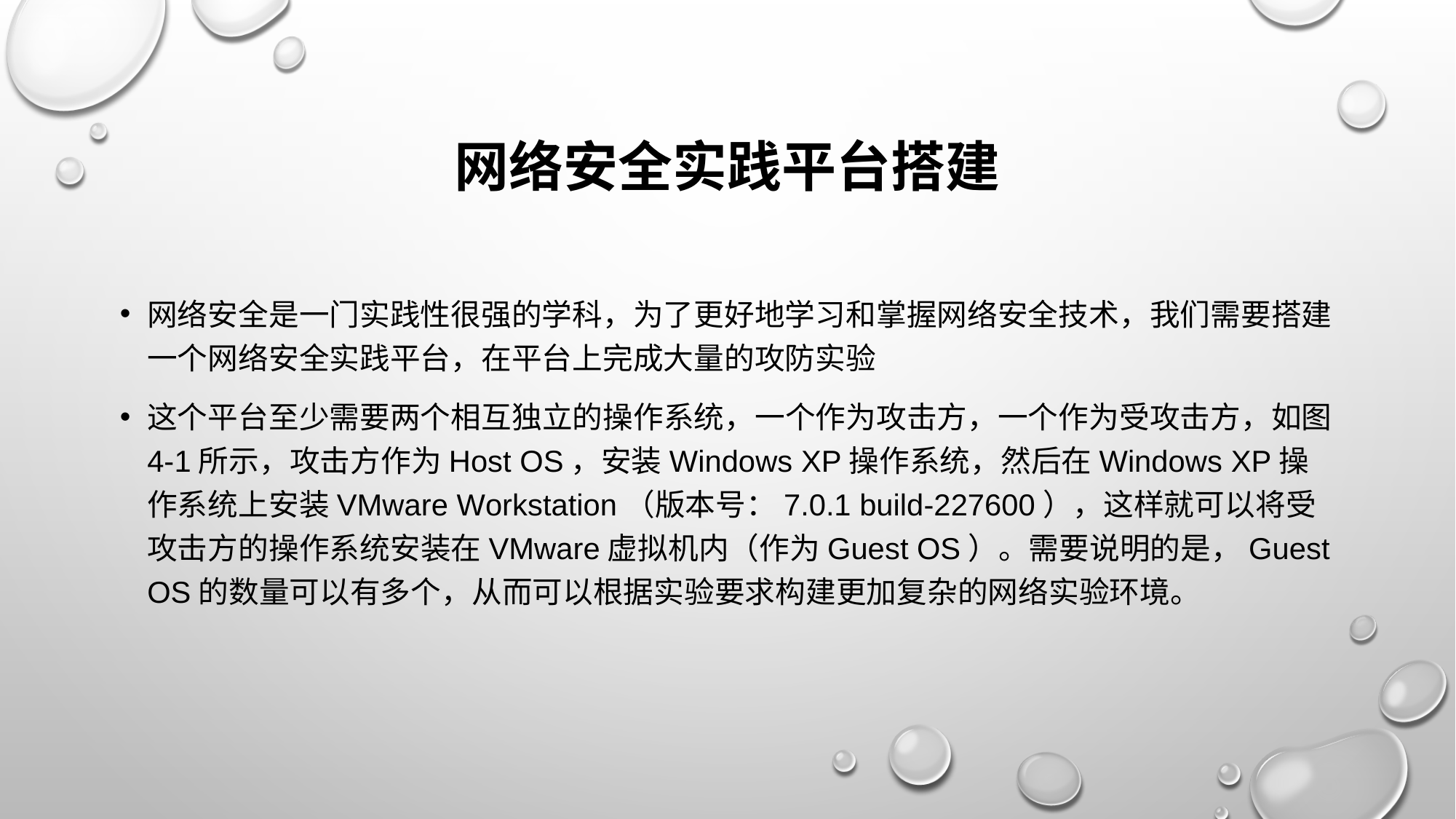

# 网络安全实践平台搭建
网络安全是一门实践性很强的学科，为了更好地学习和掌握网络安全技术，我们需要搭建一个网络安全实践平台，在平台上完成大量的攻防实验
这个平台至少需要两个相互独立的操作系统，一个作为攻击方，一个作为受攻击方，如图4-1所示，攻击方作为Host OS，安装Windows XP操作系统，然后在Windows XP操作系统上安装VMware workstation（版本号：7.0.1 build-227600），这样就可以将受攻击方的操作系统安装在VMware虚拟机内（作为Guest OS）。需要说明的是，Guest OS的数量可以有多个，从而可以根据实验要求构建更加复杂的网络实验环境。